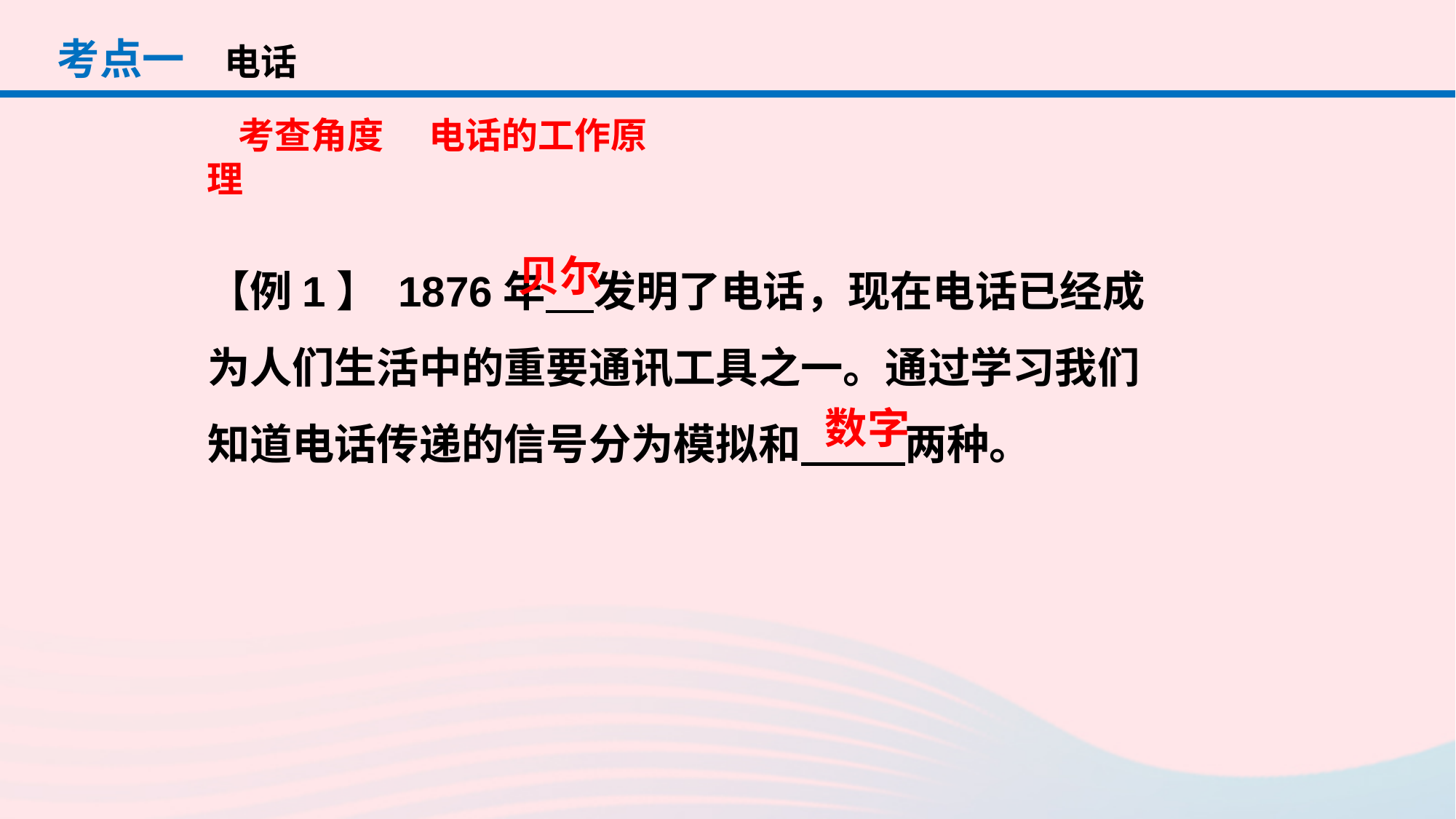

考点一
电话
考查角度 　电话的工作原理
【例1】 1876年     发明了电话，现在电话已经成为人们生活中的重要通讯工具之一。通过学习我们知道电话传递的信号分为模拟和　  　两种。
贝尔
数字